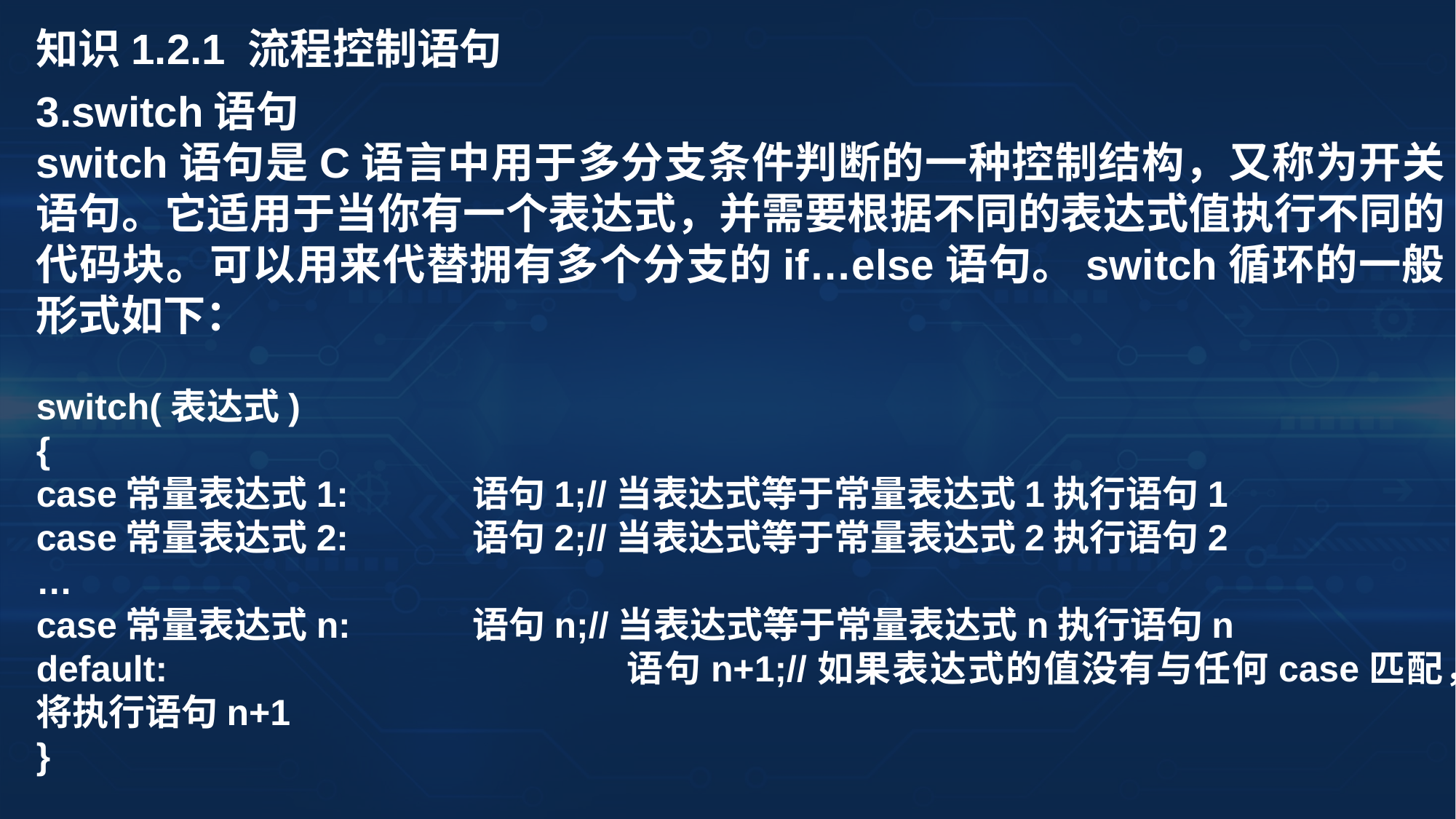

知识1.2.1 流程控制语句
3.switch语句
switch语句是C语言中用于多分支条件判断的一种控制结构，又称为开关语句。它适用于当你有一个表达式，并需要根据不同的表达式值执行不同的代码块。可以用来代替拥有多个分支的if…else语句。switch循环的一般形式如下：

switch(表达式)
{
case常量表达式1:		语句1;//当表达式等于常量表达式1执行语句1
case常量表达式2:		语句2;//当表达式等于常量表达式2执行语句2
…
case常量表达式n:		语句n;//当表达式等于常量表达式n执行语句n
default:				   语句n+1;//如果表达式的值没有与任何case匹配，将执行语句n+1
}